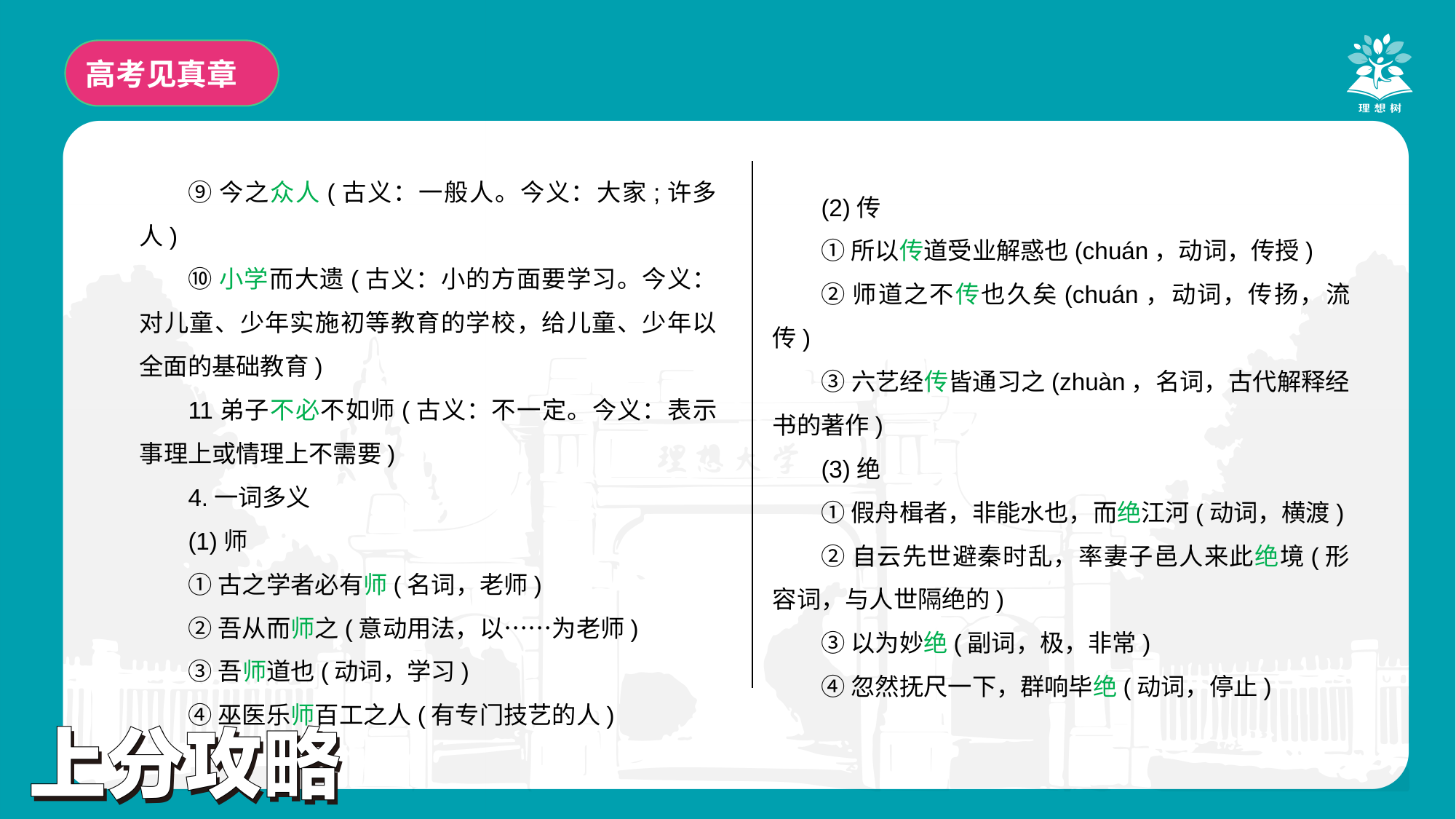

高考见真章
⑨今之众人(古义：一般人。今义：大家;许多人)
⑩小学而大遗(古义：小的方面要学习。今义：对儿童、少年实施初等教育的学校，给儿童、少年以全面的基础教育)
11弟子不必不如师(古义：不一定。今义：表示事理上或情理上不需要)
4.一词多义
(1)师
①古之学者必有师(名词，老师)
②吾从而师之(意动用法，以……为老师)
③吾师道也(动词，学习)
④巫医乐师百工之人(有专门技艺的人)
(2)传
①所以传道受业解惑也(chuán，动词，传授)
②师道之不传也久矣(chuán，动词，传扬，流传)
③六艺经传皆通习之(zhuàn，名词，古代解释经书的著作)
(3)绝
①假舟楫者，非能水也，而绝江河(动词，横渡)
②自云先世避秦时乱，率妻子邑人来此绝境(形容词，与人世隔绝的)
③以为妙绝(副词，极，非常)
④忽然抚尺一下，群响毕绝(动词，停止)